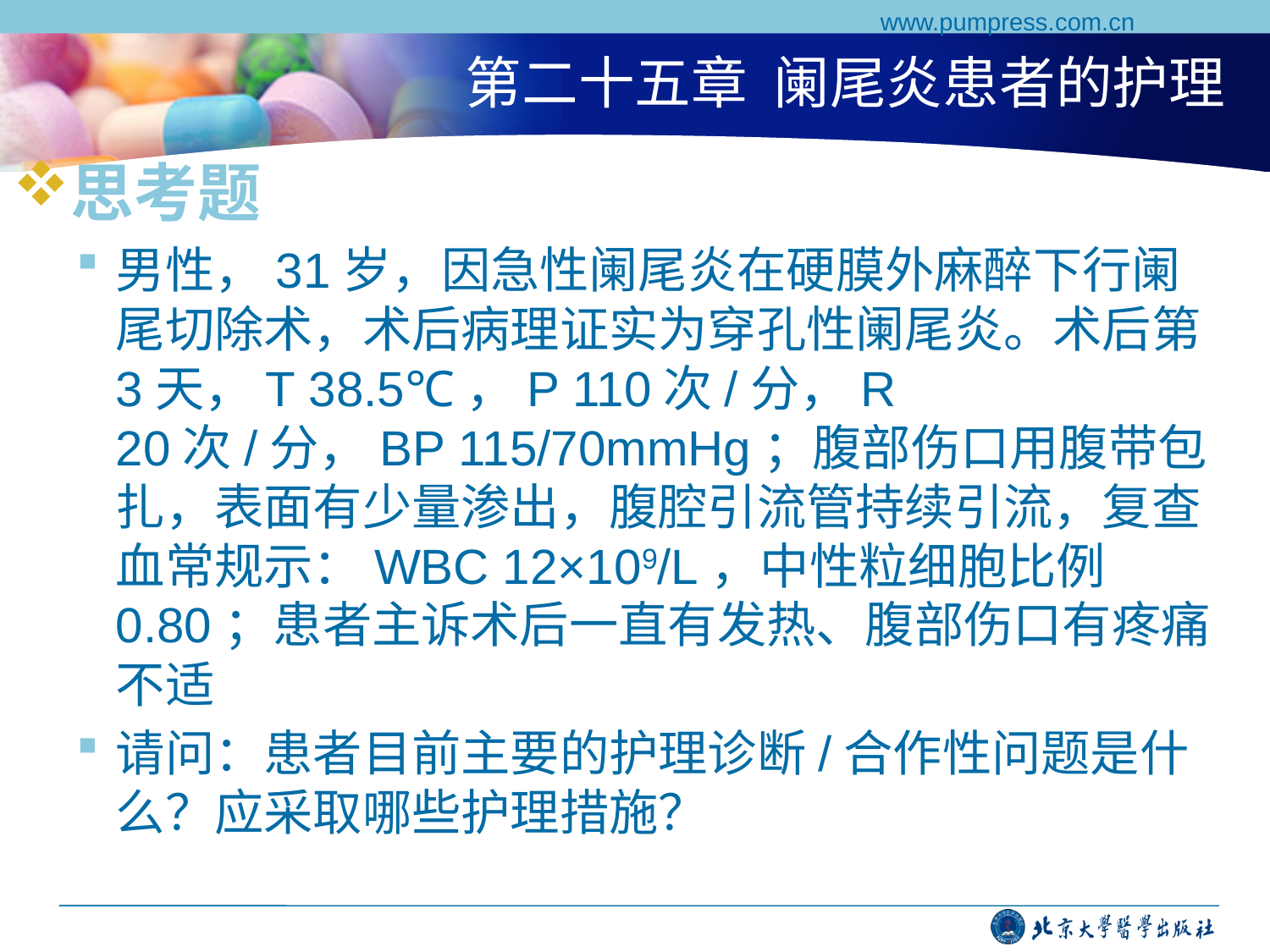

www.pumpress.com.cn
# 第二十五章  阑尾炎患者的护理
思考题
男性，31岁，因急性阑尾炎在硬膜外麻醉下行阑尾切除术，术后病理证实为穿孔性阑尾炎。术后第3天，T 38.5℃，P 110次/分，R 20次/分，BP 115/70mmHg；腹部伤口用腹带包扎，表面有少量渗出，腹腔引流管持续引流，复查血常规示：WBC 12×109/L，中性粒细胞比例0.80；患者主诉术后一直有发热、腹部伤口有疼痛不适
请问：患者目前主要的护理诊断/合作性问题是什么？应采取哪些护理措施？